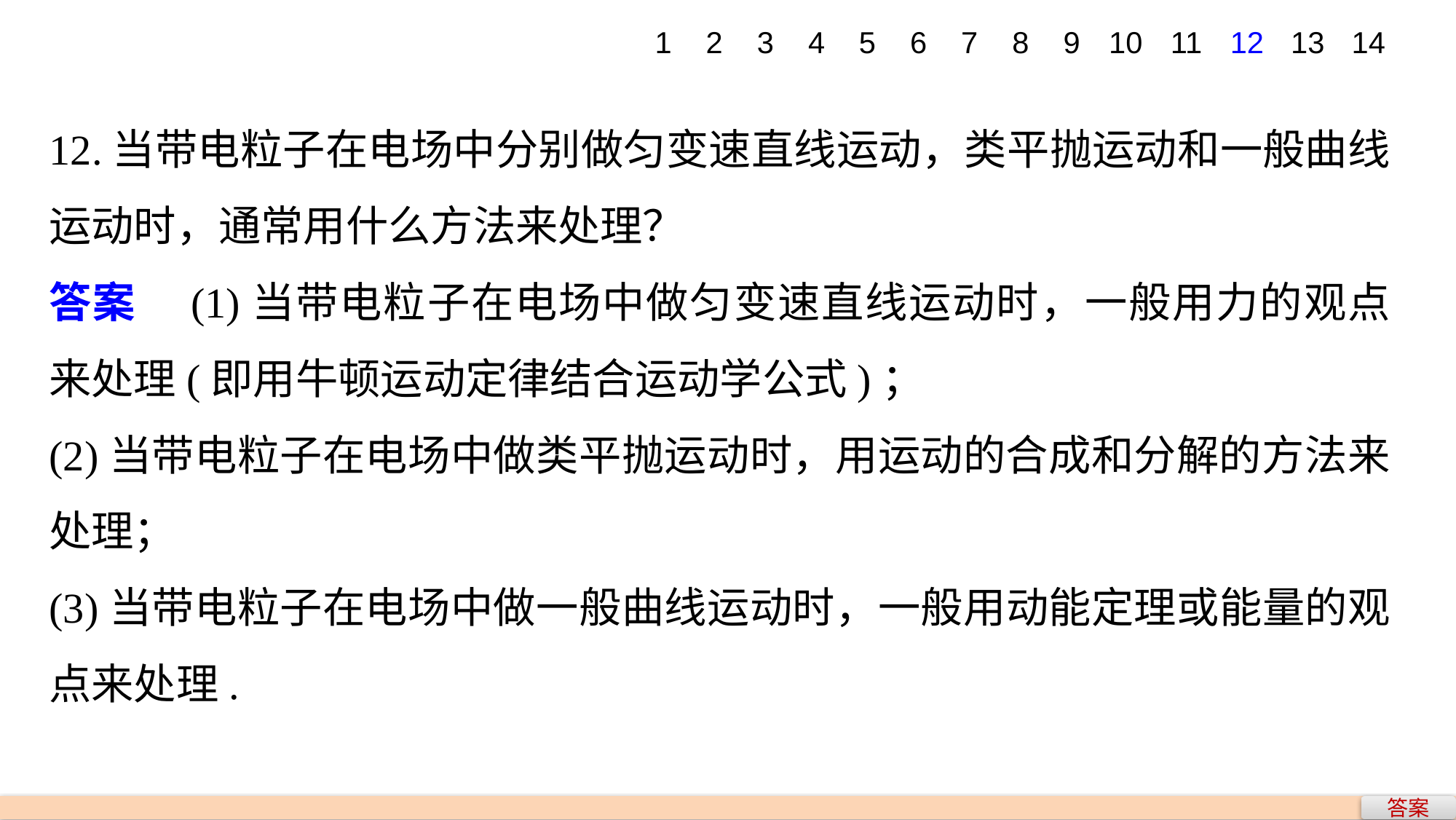

1
2
3
4
5
6
7
8
9
10
11
12
13
14
12.当带电粒子在电场中分别做匀变速直线运动，类平抛运动和一般曲线运动时，通常用什么方法来处理？
答案　(1)当带电粒子在电场中做匀变速直线运动时，一般用力的观点来处理(即用牛顿运动定律结合运动学公式)；
(2)当带电粒子在电场中做类平抛运动时，用运动的合成和分解的方法来处理；
(3)当带电粒子在电场中做一般曲线运动时，一般用动能定理或能量的观点来处理.

答案